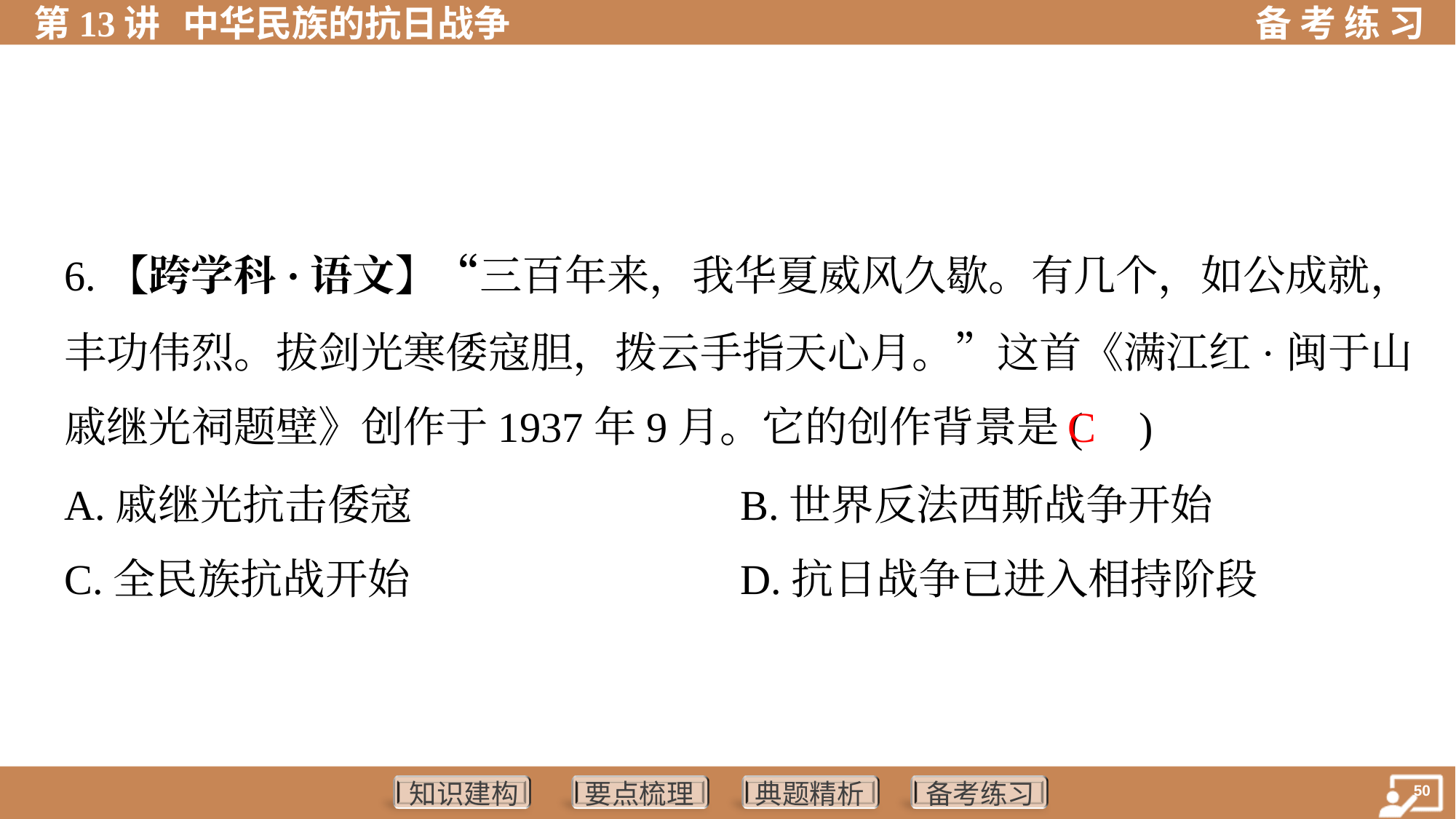

6.【跨学科·语文】“三百年来，我华夏威风久歇。有几个，如公成就，
丰功伟烈。拔剑光寒倭寇胆，拨云手指天心月。”这首《满江红·闽于山
戚继光祠题壁》创作于1937年9月。它的创作背景是(     )
C
A.戚继光抗击倭寇	B.世界反法西斯战争开始
C.全民族抗战开始	D.抗日战争已进入相持阶段